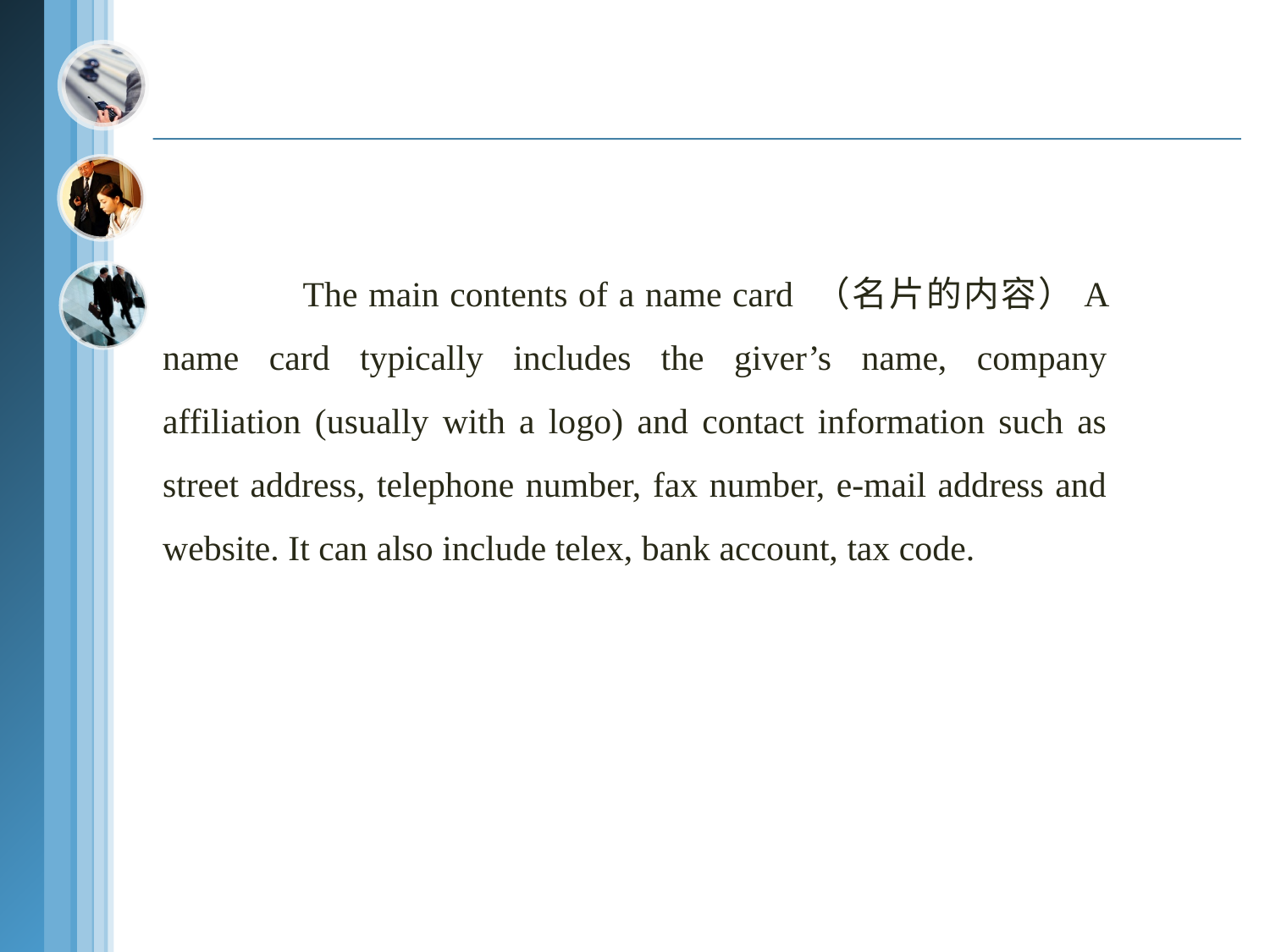

The main contents of a name card （名片的内容）A name card typically includes the giver’s name, company affiliation (usually with a logo) and contact information such as street address, telephone number, fax number, e-mail address and website. It can also include telex, bank account, tax code.